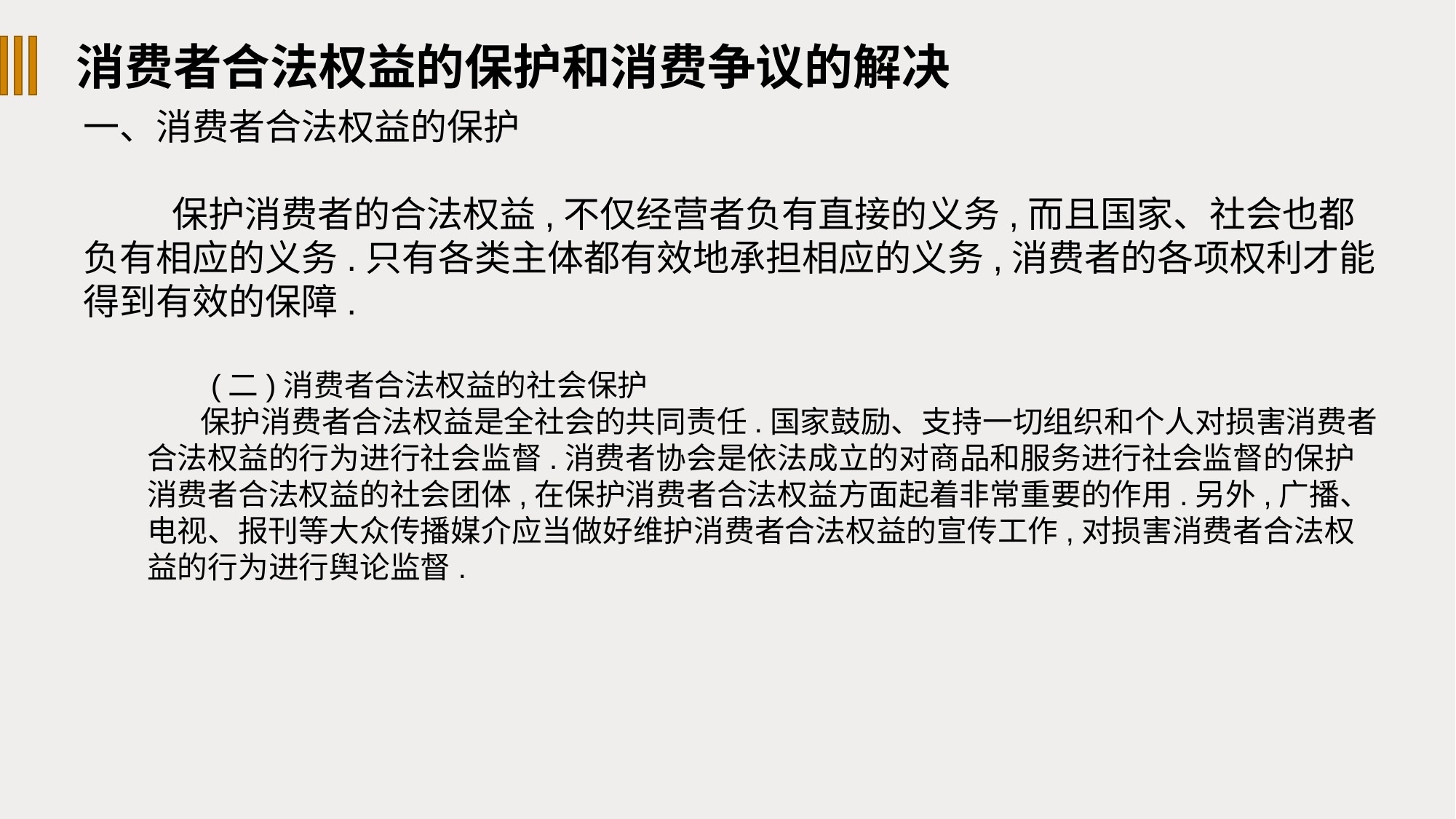

消费者合法权益的保护和消费争议的解决

一、消费者合法权益的保护

  保护消费者的合法权益,不仅经营者负有直接的义务,而且国家、社会也都负有相应的义务.只有各类主体都有效地承担相应的义务,消费者的各项权利才能得到有效的保障.

(二)消费者合法权益的社会保护
保护消费者合法权益是全社会的共同责任.国家鼓励、支持一切组织和个人对损害消费者合法权益的行为进行社会监督.消费者协会是依法成立的对商品和服务进行社会监督的保护消费者合法权益的社会团体,在保护消费者合法权益方面起着非常重要的作用.另外,广播、电视、报刊等大众传播媒介应当做好维护消费者合法权益的宣传工作,对损害消费者合法权益的行为进行舆论监督.